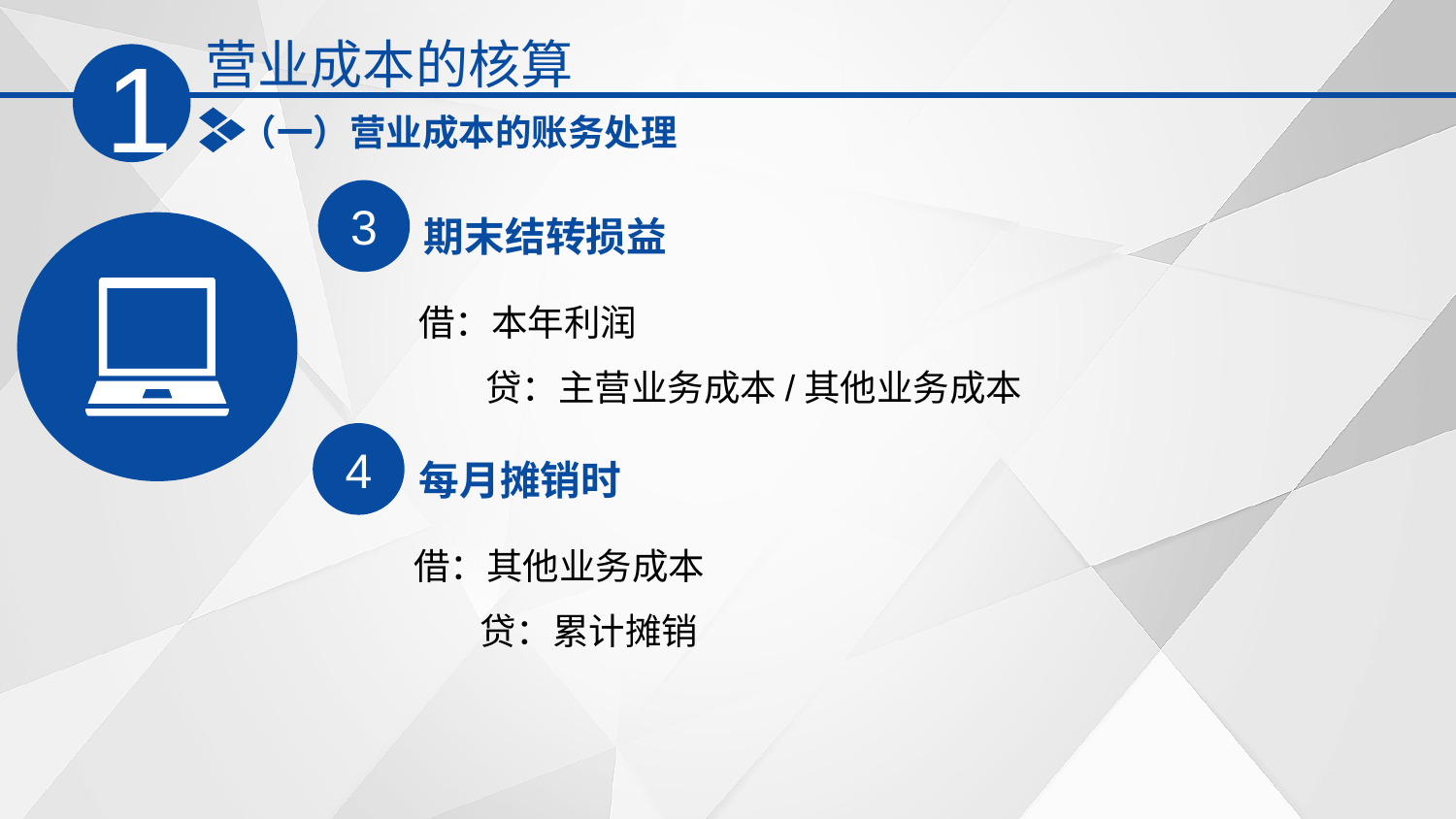

营业成本的核算
1

（一）营业成本的账务处理

3
期末结转损益

借：本年利润
       贷：主营业务成本/其他业务成本
4
每月摊销时
借：其他业务成本
       贷：累计摊销